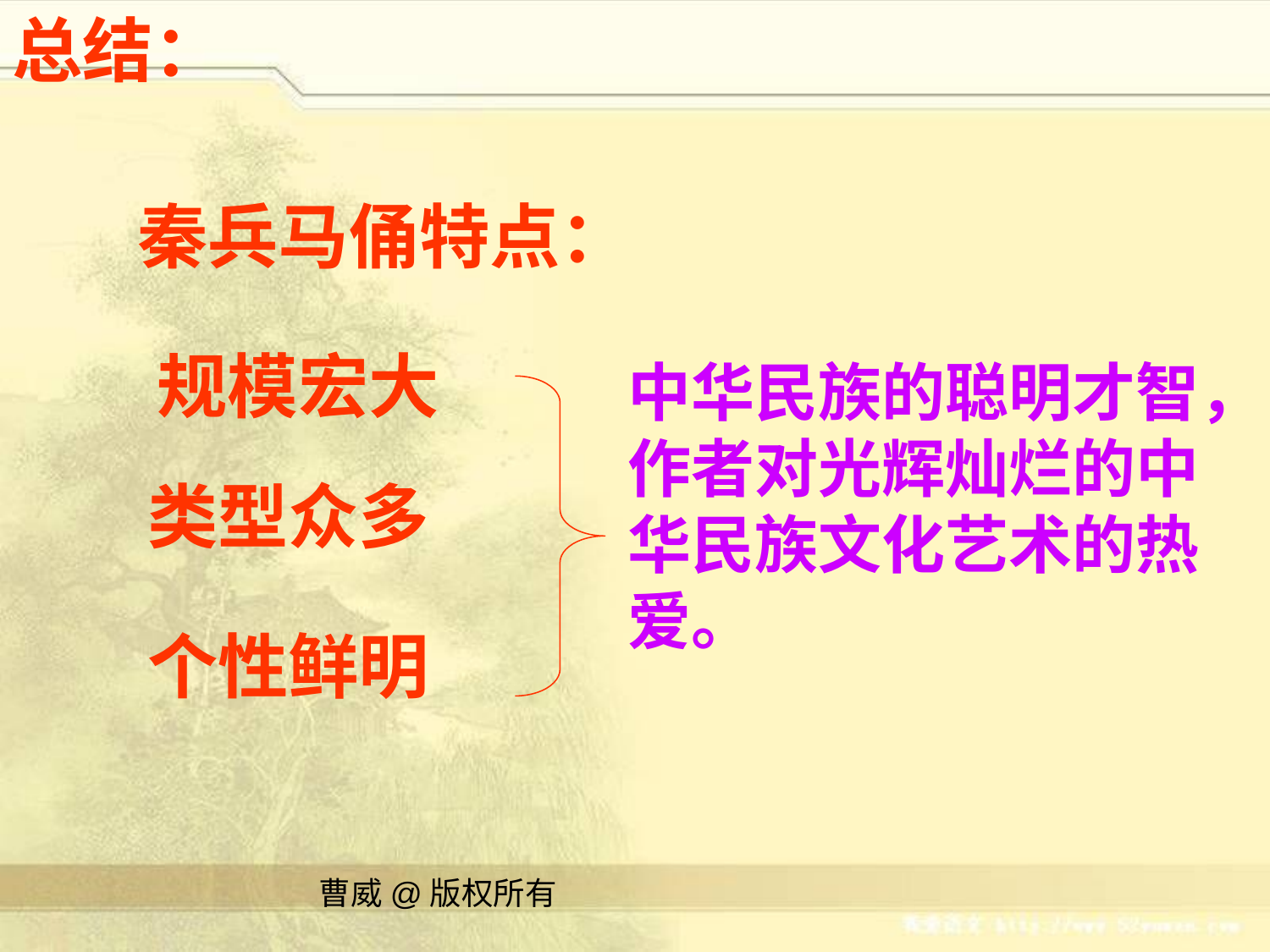

总结：
秦兵马俑特点：
规模宏大
中华民族的聪明才智，作者对光辉灿烂的中华民族文化艺术的热爱。

类型众多
个性鲜明